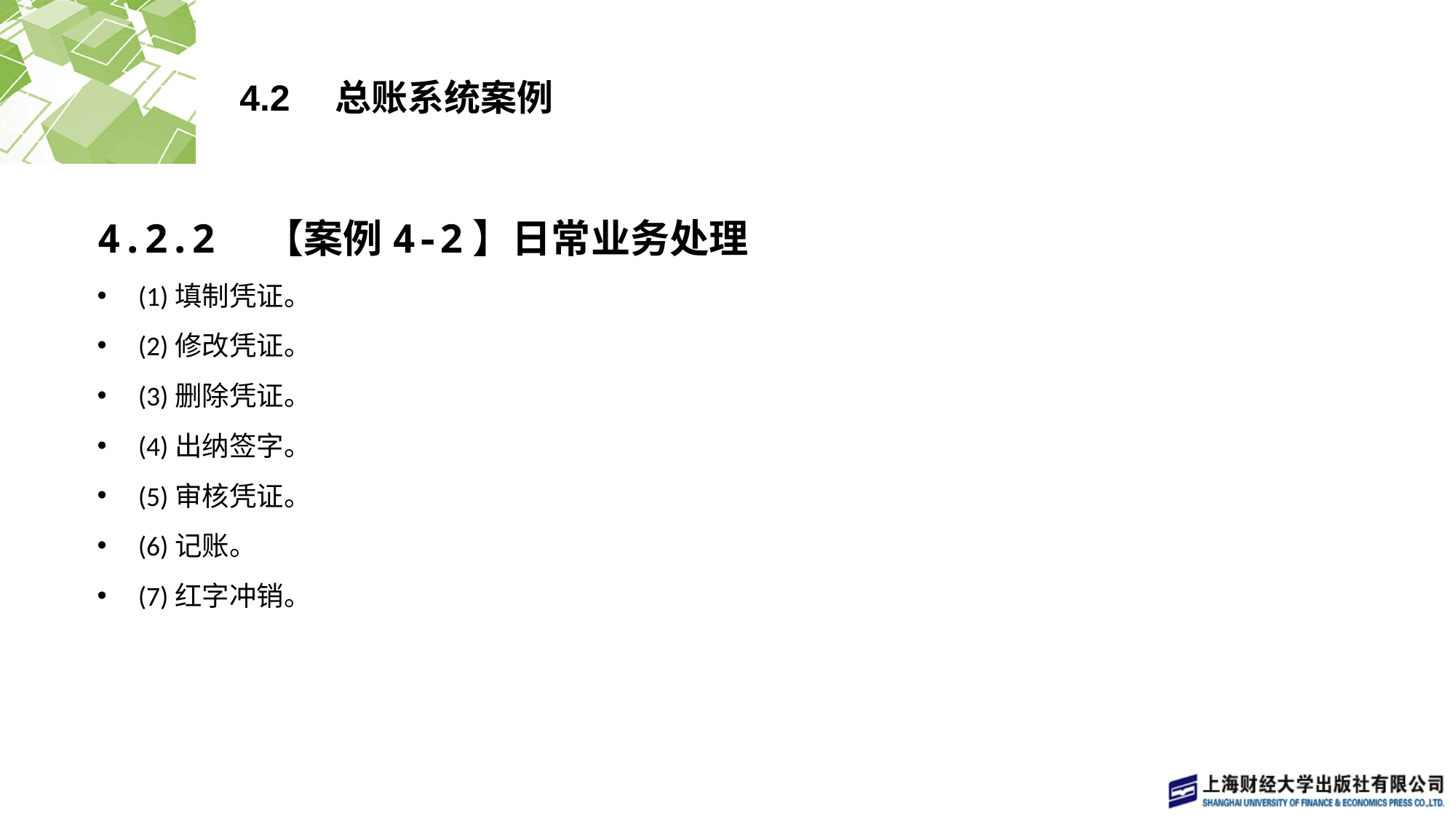

# 4.2　总账系统案例
4.2.2　【案例4-2】日常业务处理
(1)填制凭证。
(2)修改凭证。
(3)删除凭证。
(4)出纳签字。
(5)审核凭证。
(6)记账。
(7)红字冲销。